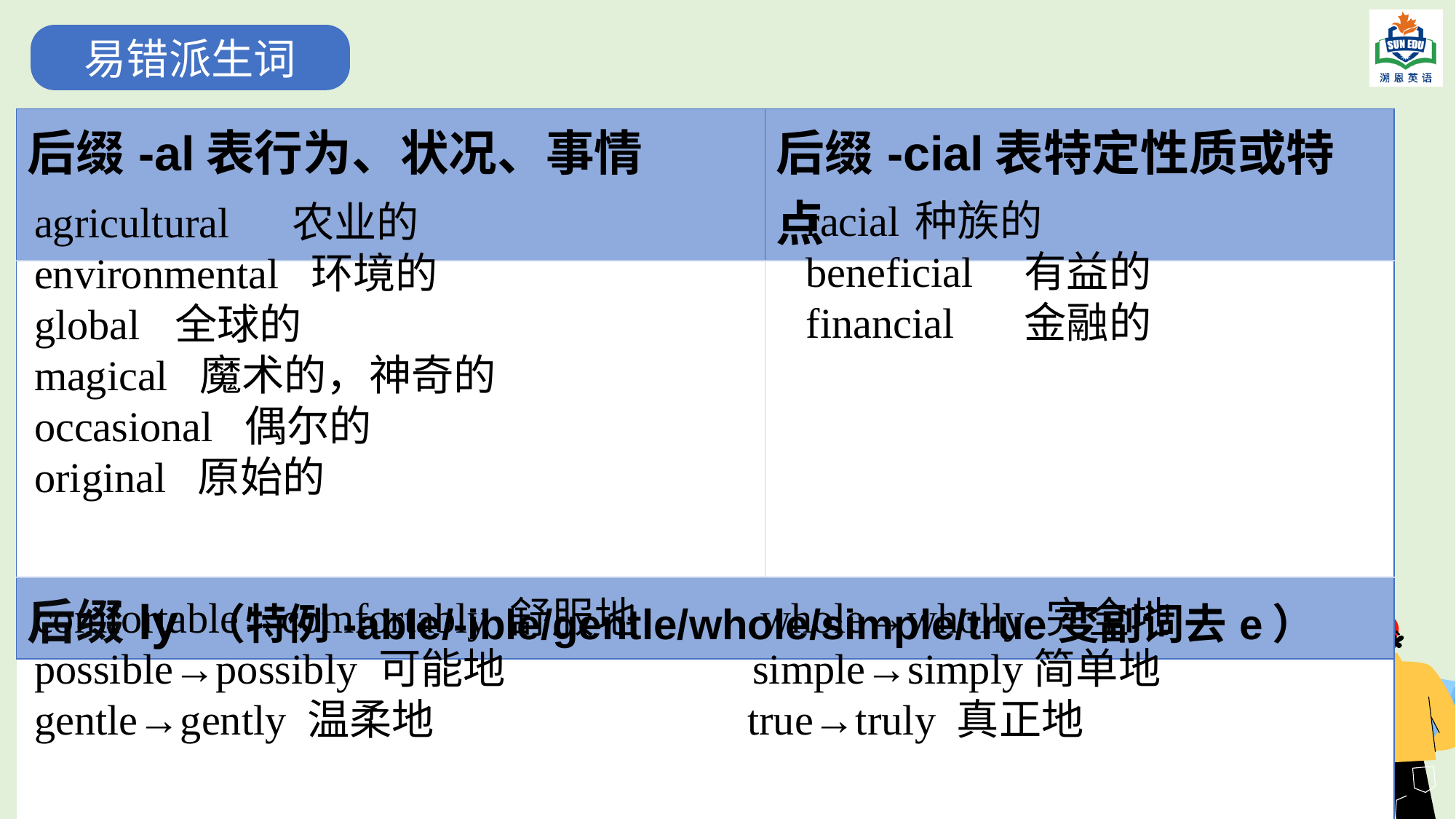

易错派生词
| 后缀-al表行为、状况、事情 | 后缀-cial表特定性质或特点 |
| --- | --- |
|  |  |
| 后缀­ly （特例-able/-ible/gentle/whole/simple/true变副词去e） |  |
|  |  |
racial	种族的
beneficial	有益的
financial	金融的
agricultural　 农业的
environmental  环境的
global	  全球的
magical  魔术的，神奇的
occasional  偶尔的
original  原始的

comfortable→comfortably 舒服地            whole→wholly 完全地
possible→possibly 可能地                         simple→simply简单地
gentle→gently 温柔地                                true→truly 真正地